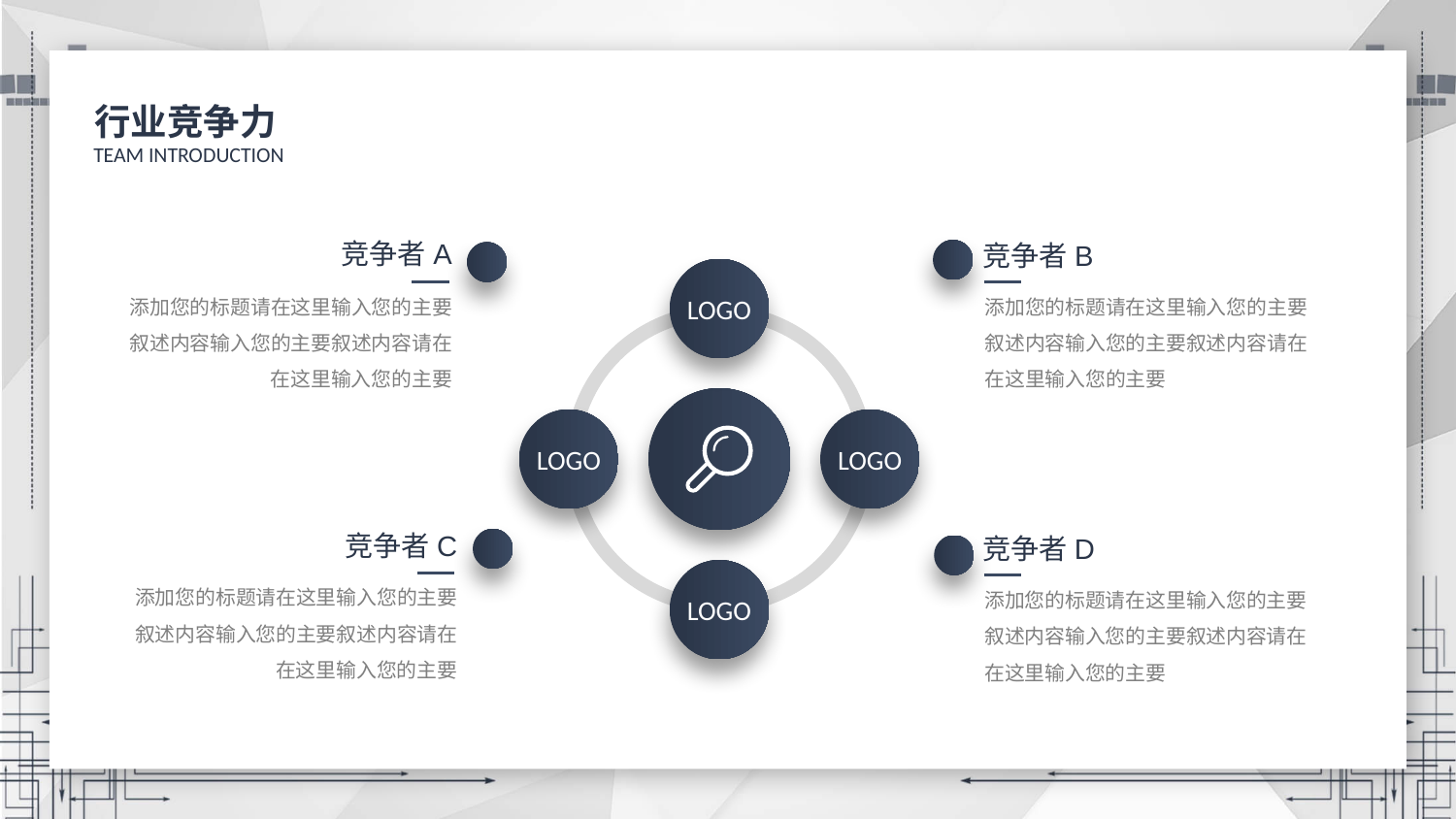

行业竞争力
TEAM INTRODUCTION
竞争者A

添加您的标题请在这里输入您的主要叙述内容输入您的主要叙述内容请在在这里输入您的主要
竞争者B

添加您的标题请在这里输入您的主要叙述内容输入您的主要叙述内容请在在这里输入您的主要
LOGO

LOGO
LOGO

LOGO
竞争者C

添加您的标题请在这里输入您的主要叙述内容输入您的主要叙述内容请在在这里输入您的主要
竞争者D

添加您的标题请在这里输入您的主要叙述内容输入您的主要叙述内容请在在这里输入您的主要